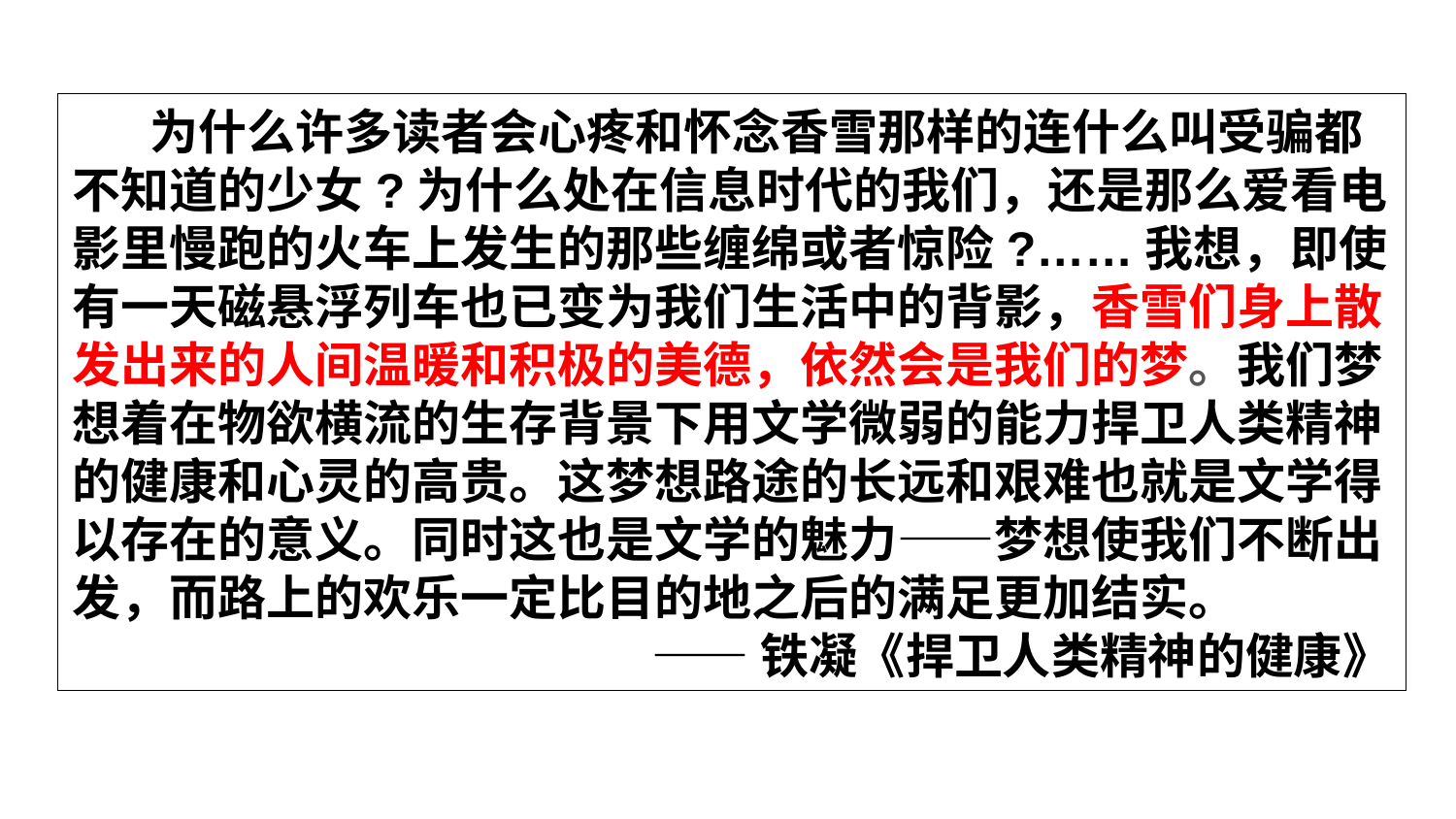

为什么许多读者会心疼和怀念香雪那样的连什么叫受骗都不知道的少女?为什么处在信息时代的我们，还是那么爱看电影里慢跑的火车上发生的那些缠绵或者惊险?……我想，即使有一天磁悬浮列车也已变为我们生活中的背影，香雪们身上散发出来的人间温暖和积极的美德，依然会是我们的梦。我们梦想着在物欲横流的生存背景下用文学微弱的能力捍卫人类精神的健康和心灵的高贵。这梦想路途的长远和艰难也就是文学得以存在的意义。同时这也是文学的魅力——梦想使我们不断出发，而路上的欢乐一定比目的地之后的满足更加结实。
——铁凝《捍卫人类精神的健康》